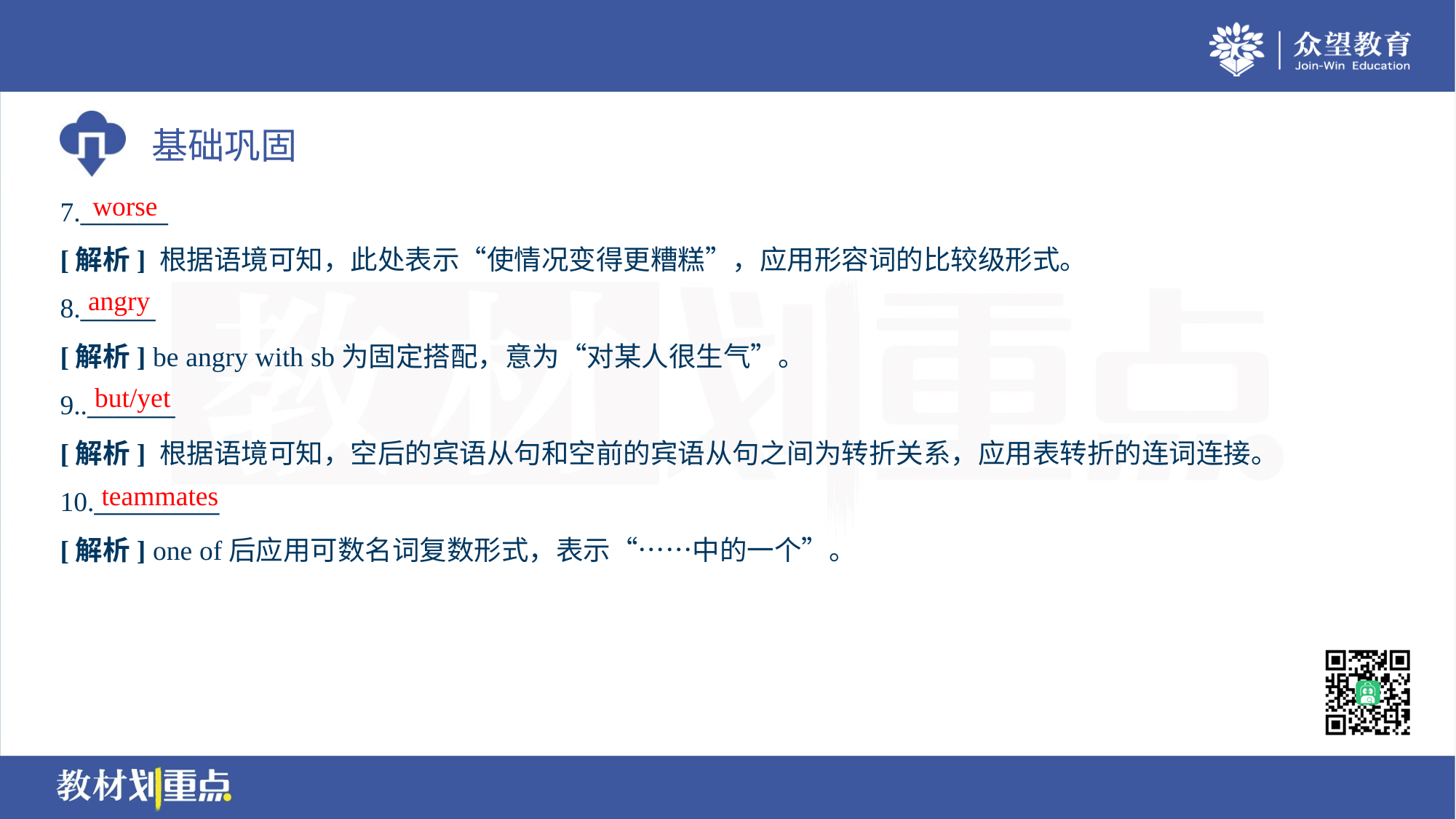

worse
7._______
[解析] 根据语境可知，此处表示“使情况变得更糟糕”，应用形容词的比较级形式。
angry
8.______
[解析] be angry with sb为固定搭配，意为“对某人很生气”。
but/yet
9.._______
[解析] 根据语境可知，空后的宾语从句和空前的宾语从句之间为转折关系，应用表转折的连词连接。
teammates
10.__________
[解析] one of后应用可数名词复数形式，表示“……中的一个”。